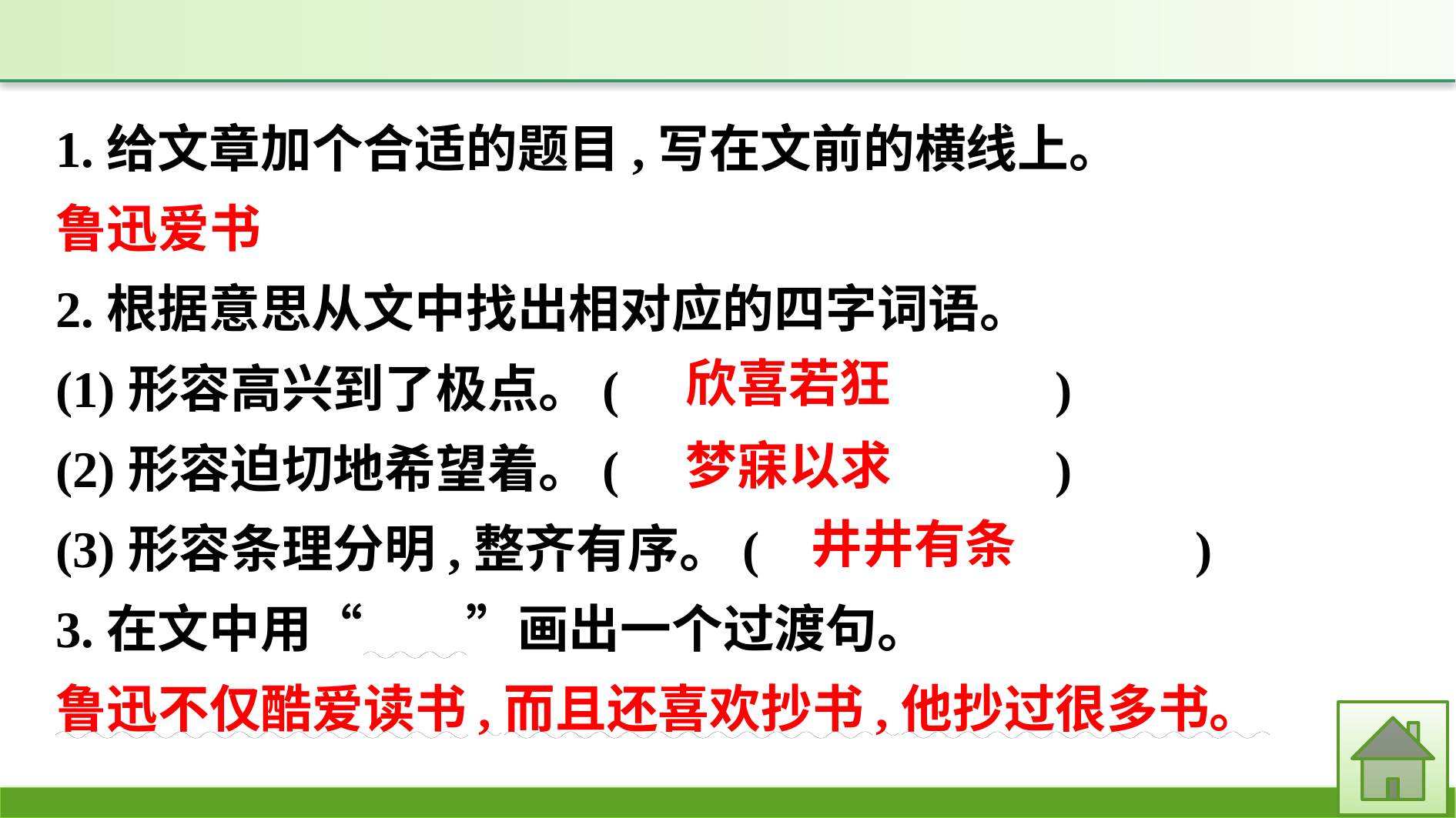

1.给文章加个合适的题目,写在文前的横线上。
鲁迅爱书
2.根据意思从文中找出相对应的四字词语。
(1)形容高兴到了极点。(　　　　　　　　)
(2)形容迫切地希望着。(　　　　　　　　)
(3)形容条理分明,整齐有序。(　　　　　　　　)
3.在文中用“　　”画出一个过渡句。
鲁迅不仅酷爱读书,而且还喜欢抄书,他抄过很多书。
欣喜若狂
梦寐以求
井井有条